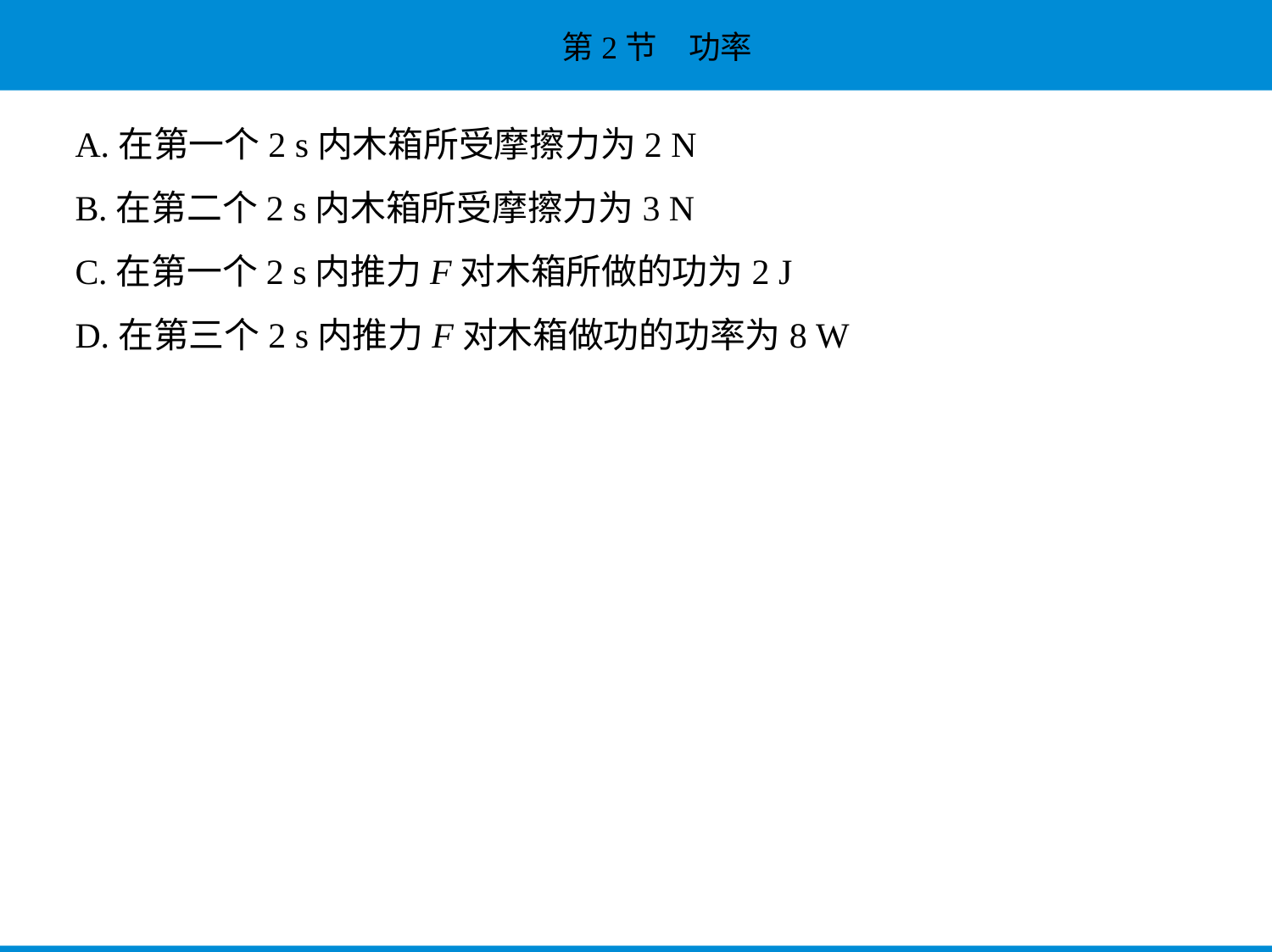

A.在第一个2 s内木箱所受摩擦力为2 N
B.在第二个2 s内木箱所受摩擦力为3 N
C.在第一个2 s内推力F对木箱所做的功为2 J
D.在第三个2 s内推力F对木箱做功的功率为8 W